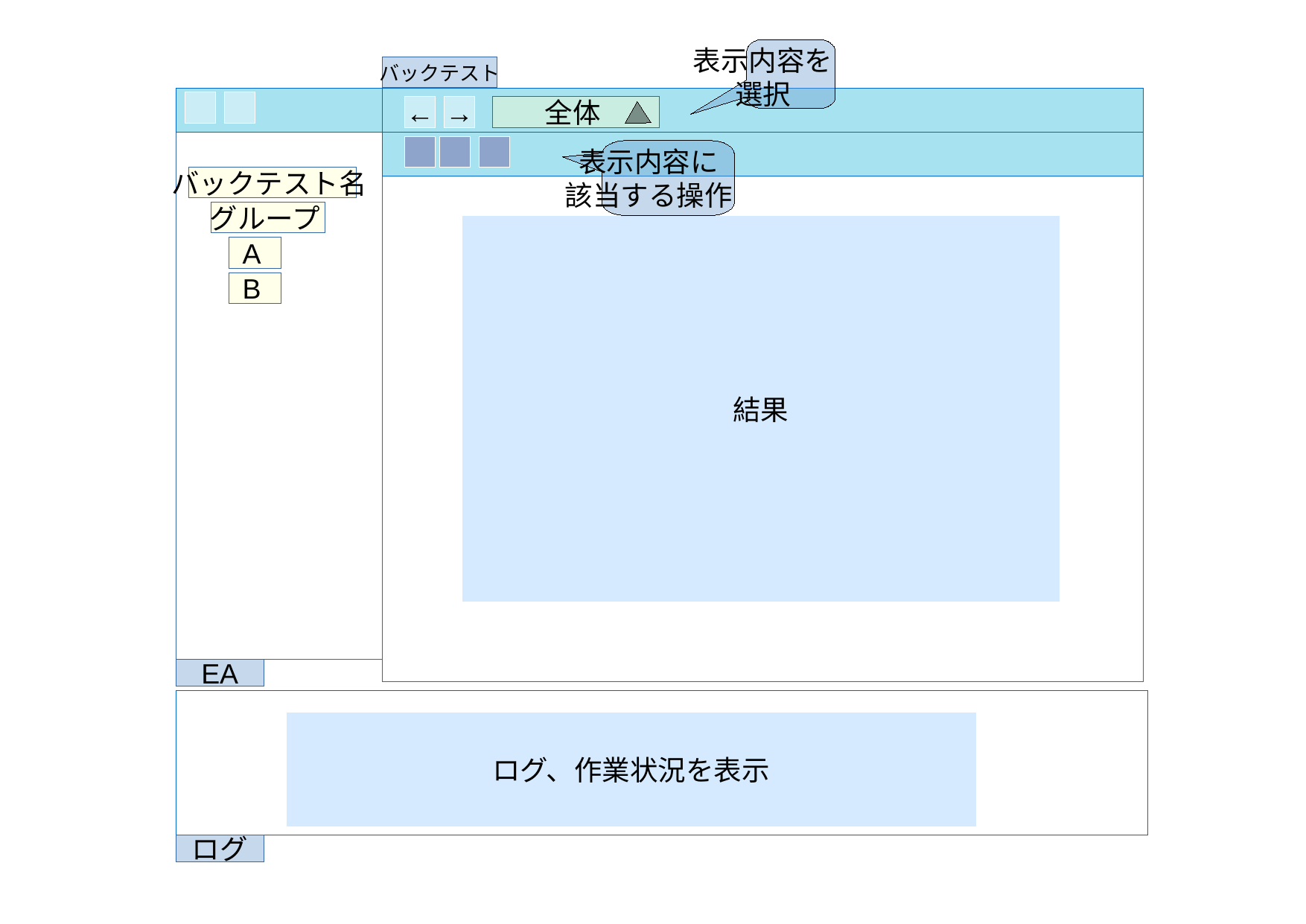

表示内容を
選択
バックテスト

←
→
全体

表示内容に
該当する操作
バックテスト名
グループ
結果
A
B
EA

ログ、作業状況を表示
ログ